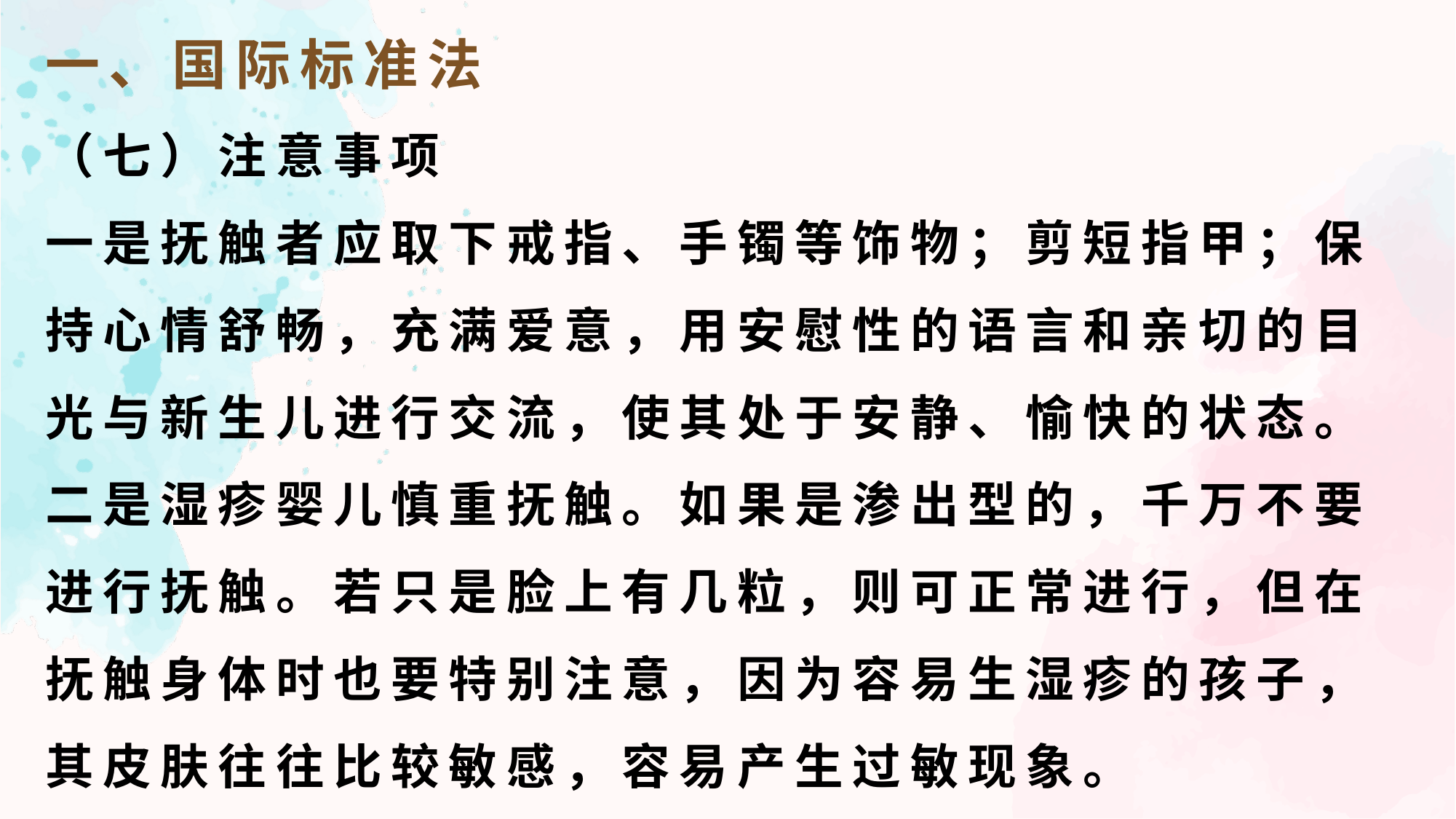

一、国际标准法
（七）注意事项
一是抚触者应取下戒指、手镯等饰物；剪短指甲；保持心情舒畅，充满爱意，用安慰性的语言和亲切的目光与新生儿进行交流，使其处于安静、愉快的状态。
二是湿疹婴儿慎重抚触。如果是渗出型的，千万不要进行抚触。若只是脸上有几粒，则可正常进行，但在抚触身体时也要特别注意，因为容易生湿疹的孩子，其皮肤往往比较敏感，容易产生过敏现象。